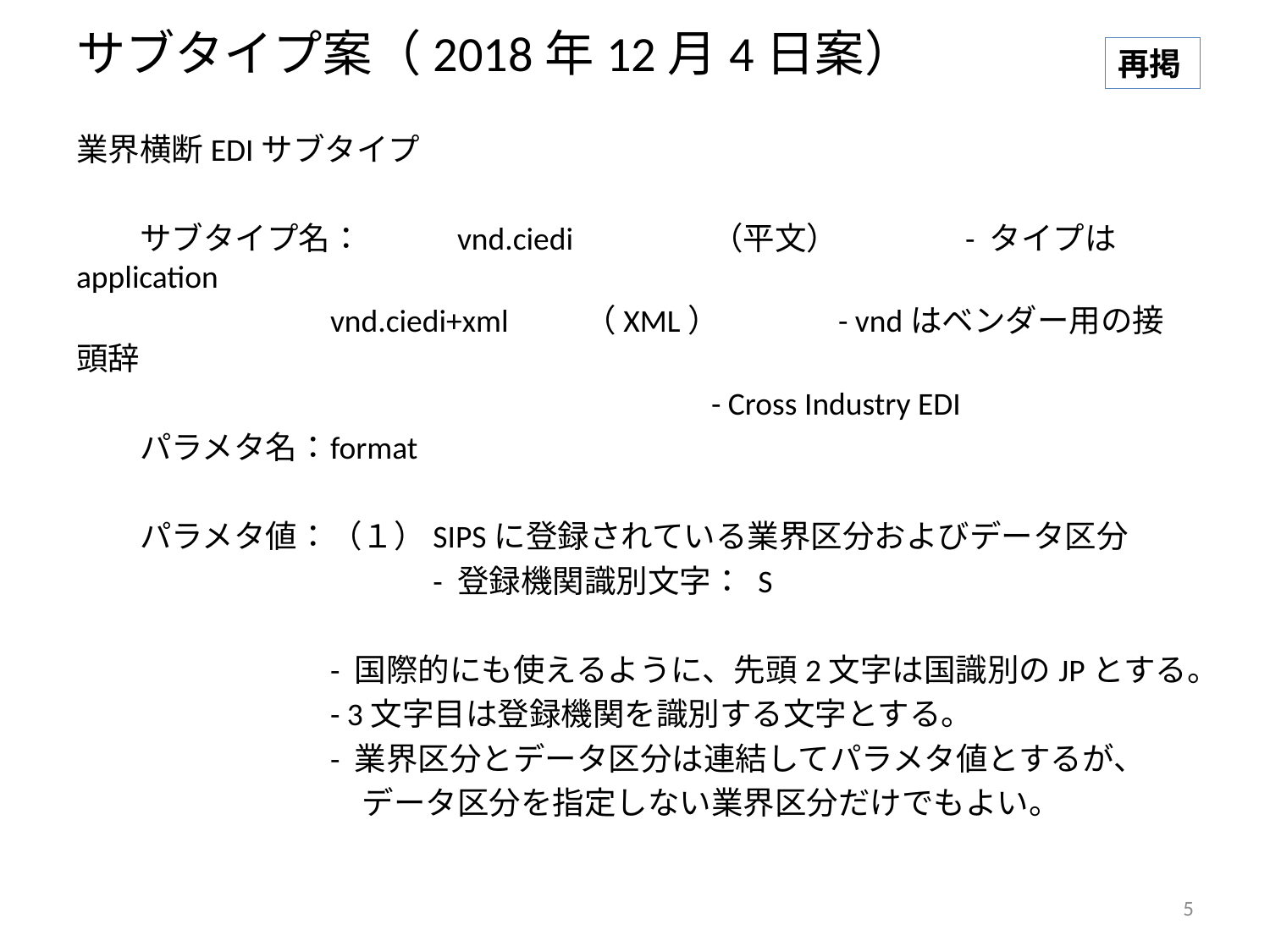

# サブタイプ案（2018年12月4日案）
再掲
業界横断EDIサブタイプ

　　サブタイプ名：	vnd.ciedi		（平文）	- タイプはapplication
		vnd.ciedi+xml	（XML）	- vndはベンダー用の接頭辞
					- Cross Industry EDI
　　パラメタ名：	format

　　パラメタ値：	（１）SIPSに登録されている業界区分およびデータ区分
		　　　- 登録機関識別文字： S

		- 国際的にも使えるように、先頭2文字は国識別のJPとする。
		- 3文字目は登録機関を識別する文字とする。
		- 業界区分とデータ区分は連結してパラメタ値とするが、
		　データ区分を指定しない業界区分だけでもよい。

5